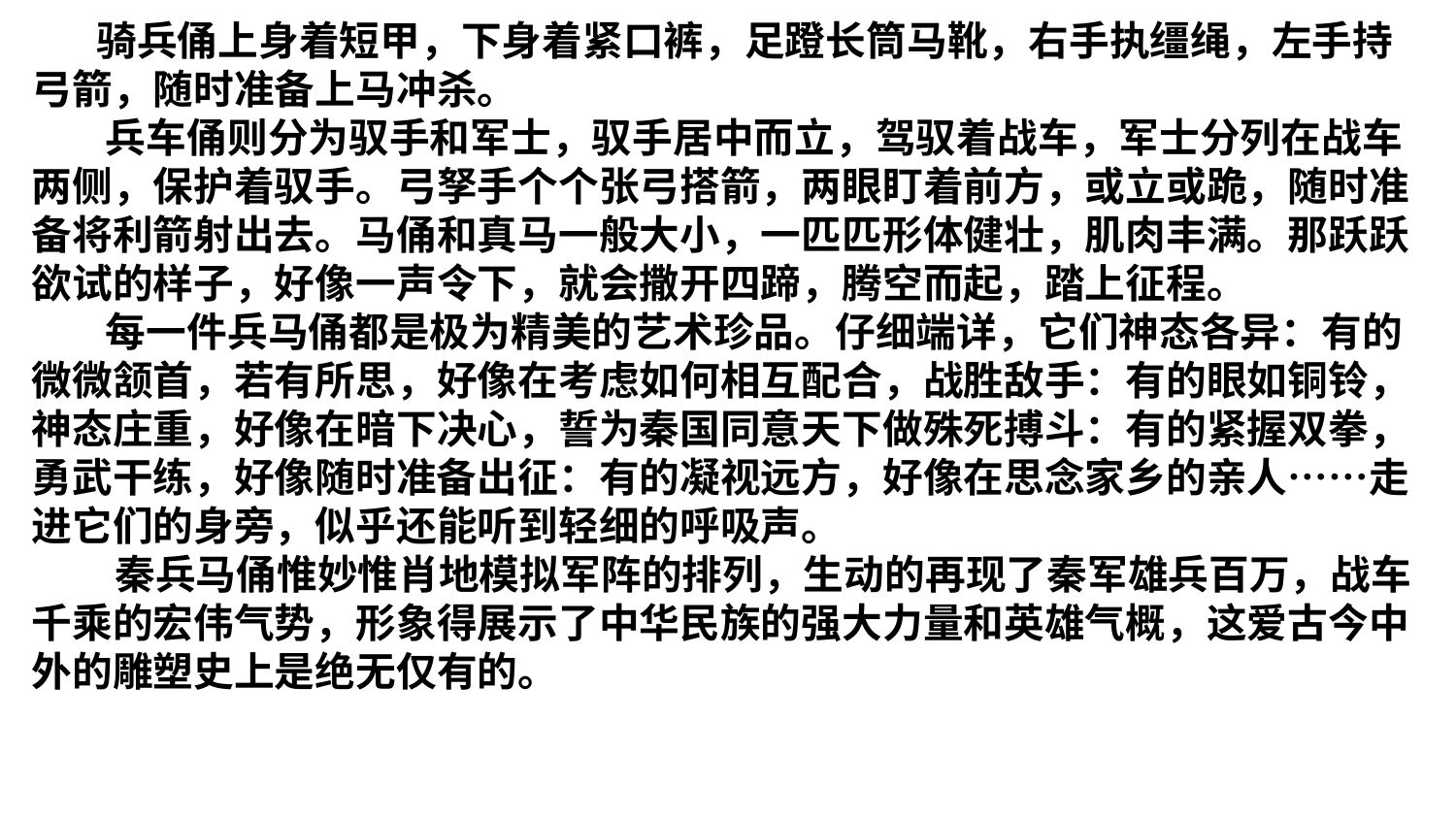

骑兵俑上身着短甲，下身着紧口裤，足蹬长筒马靴，右手执缰绳，左手持弓箭，随时准备上马冲杀。
       兵车俑则分为驭手和军士，驭手居中而立，驾驭着战车，军士分列在战车两侧，保护着驭手。弓孥手个个张弓搭箭，两眼盯着前方，或立或跪，随时准备将利箭射出去。马俑和真马一般大小，一匹匹形体健壮，肌肉丰满。那跃跃欲试的样子，好像一声令下，就会撒开四蹄，腾空而起，踏上征程。
       每一件兵马俑都是极为精美的艺术珍品。仔细端详，它们神态各异：有的微微颔首，若有所思，好像在考虑如何相互配合，战胜敌手：有的眼如铜铃，神态庄重，好像在暗下决心，誓为秦国同意天下做殊死搏斗：有的紧握双拳，勇武干练，好像随时准备出征：有的凝视远方，好像在思念家乡的亲人……走进它们的身旁，似乎还能听到轻细的呼吸声。
        秦兵马俑惟妙惟肖地模拟军阵的排列，生动的再现了秦军雄兵百万，战车千乘的宏伟气势，形象得展示了中华民族的强大力量和英雄气概，这爱古今中外的雕塑史上是绝无仅有的。